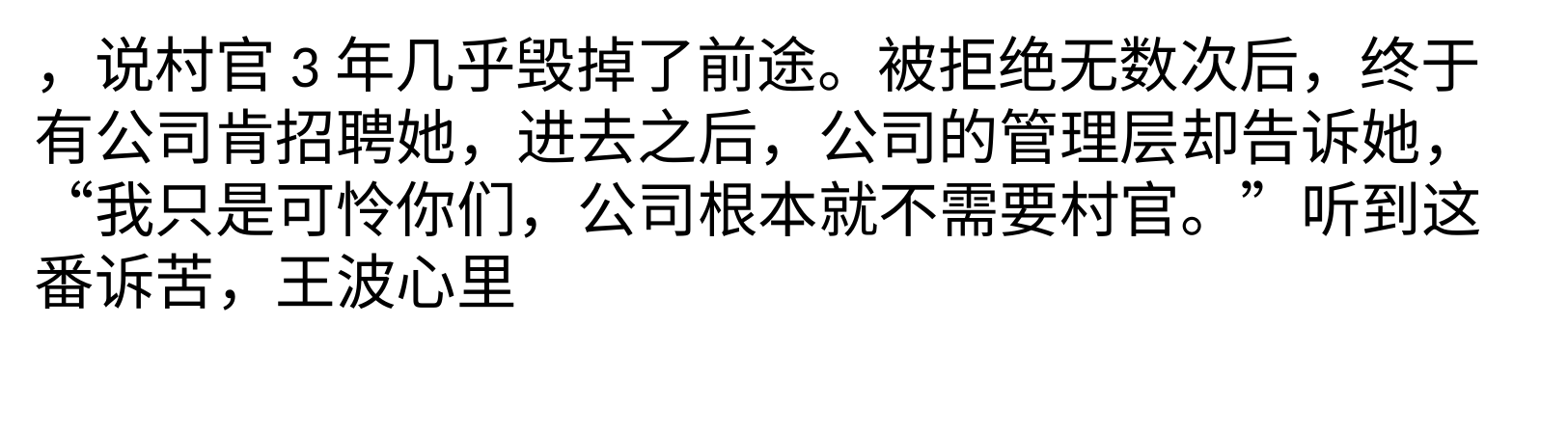

，说村官3年几乎毁掉了前途。被拒绝无数次后，终于有公司肯招聘她，进去之后，公司的管理层却告诉她，“我只是可怜你们，公司根本就不需要村官。”听到这番诉苦，王波心里